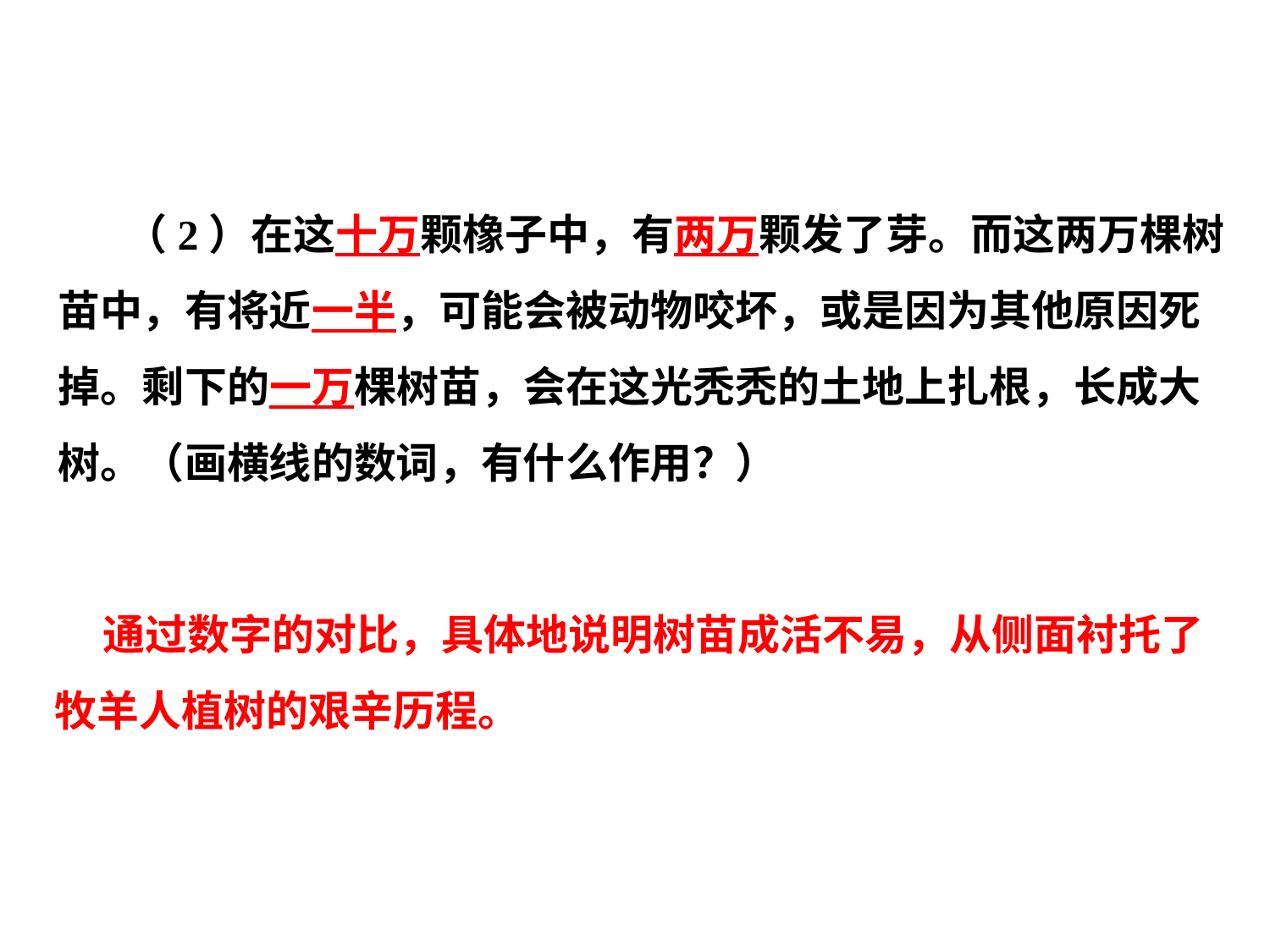

（2）在这十万颗橡子中，有两万颗发了芽。而这两万棵树苗中，有将近一半，可能会被动物咬坏，或是因为其他原因死掉。剩下的一万棵树苗，会在这光秃秃的土地上扎根，长成大树。（画横线的数词，有什么作用？）
    通过数字的对比，具体地说明树苗成活不易，从侧面衬托了牧羊人植树的艰辛历程。